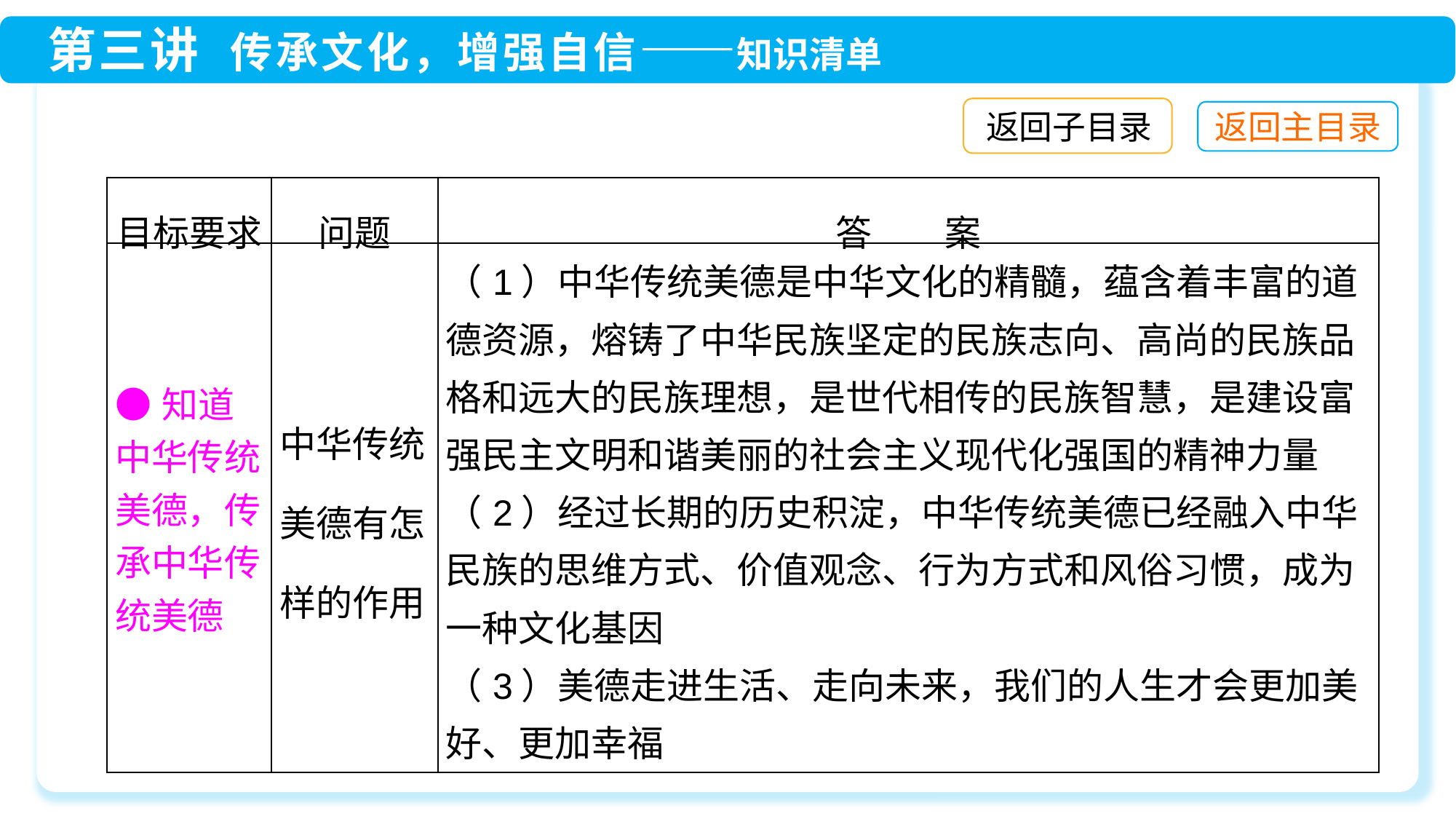

返回子目录
| 目标要求 | 问题 | 答　　案 |
| --- | --- | --- |
| ●知道中华传统美德，传承中华传统美德 | 中华传统美德有怎样的作用 | （1）中华传统美德是中华文化的精髓，蕴含着丰富的道德资源，熔铸了中华民族坚定的民族志向、高尚的民族品格和远大的民族理想，是世代相传的民族智慧，是建设富强民主文明和谐美丽的社会主义现代化强国的精神力量 （2）经过长期的历史积淀，中华传统美德已经融入中华民族的思维方式、价值观念、行为方式和风俗习惯，成为一种文化基因 （3）美德走进生活、走向未来，我们的人生才会更加美好、更加幸福 |